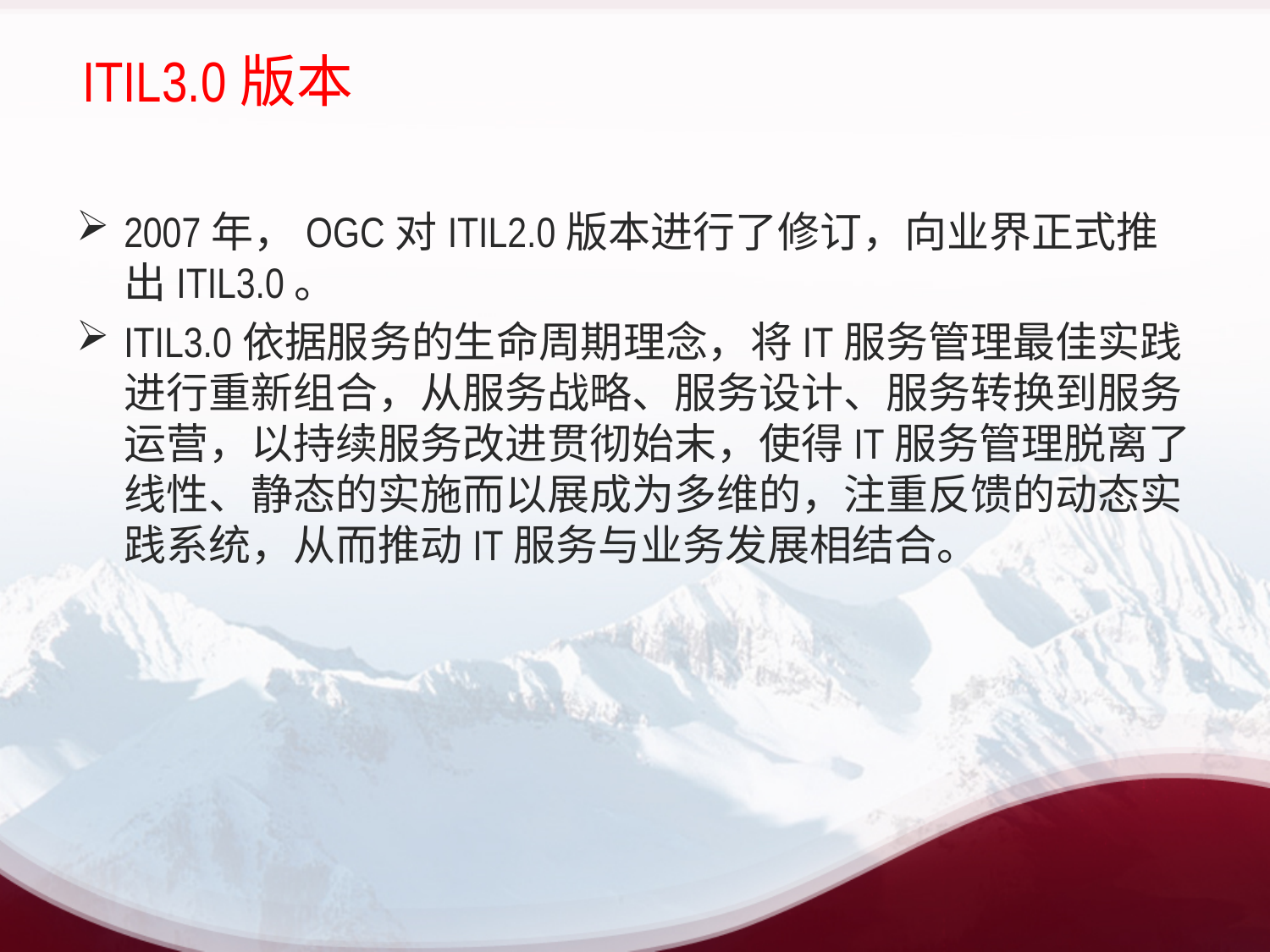

# ITIL3.0版本
2007年，OGC对ITIL2.0版本进行了修订，向业界正式推出ITIL3.0。
ITIL3.0依据服务的生命周期理念，将IT服务管理最佳实践进行重新组合，从服务战略、服务设计、服务转换到服务运营，以持续服务改进贯彻始末，使得IT服务管理脱离了线性、静态的实施而以展成为多维的，注重反馈的动态实践系统，从而推动IT服务与业务发展相结合。